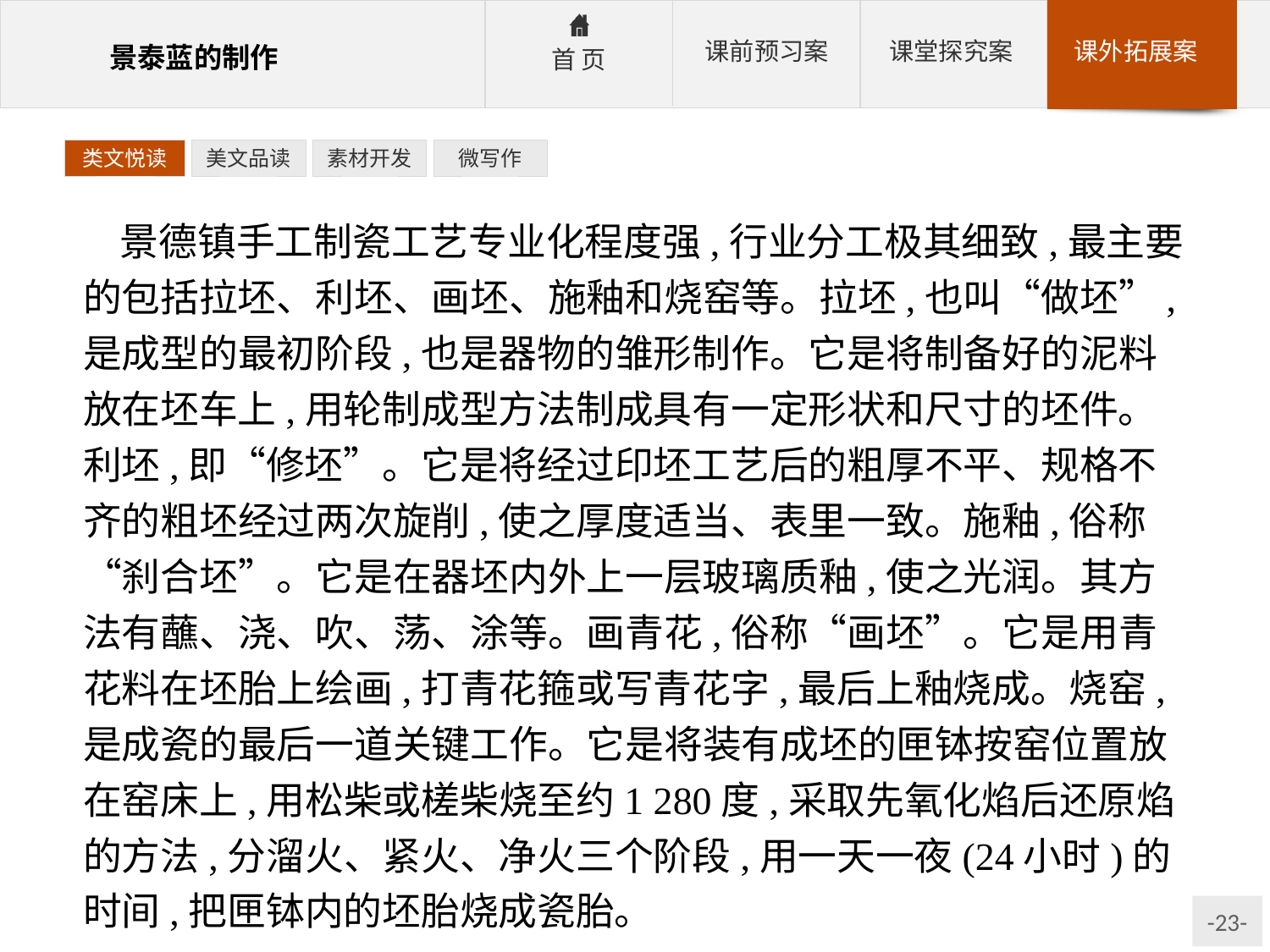

类文悦读
美文品读
素材开发
微写作
景德镇手工制瓷工艺专业化程度强,行业分工极其细致,最主要的包括拉坯、利坯、画坯、施釉和烧窑等。拉坯,也叫“做坯”,是成型的最初阶段,也是器物的雏形制作。它是将制备好的泥料放在坯车上,用轮制成型方法制成具有一定形状和尺寸的坯件。利坯,即“修坯”。它是将经过印坯工艺后的粗厚不平、规格不齐的粗坯经过两次旋削,使之厚度适当、表里一致。施釉,俗称“刹合坯”。它是在器坯内外上一层玻璃质釉,使之光润。其方法有蘸、浇、吹、荡、涂等。画青花,俗称“画坯”。它是用青花料在坯胎上绘画,打青花箍或写青花字,最后上釉烧成。烧窑,是成瓷的最后一道关键工作。它是将装有成坯的匣钵按窑位置放在窑床上,用松柴或槎柴烧至约1 280度,采取先氧化焰后还原焰的方法,分溜火、紧火、净火三个阶段,用一天一夜(24小时)的时间,把匣钵内的坯胎烧成瓷胎。